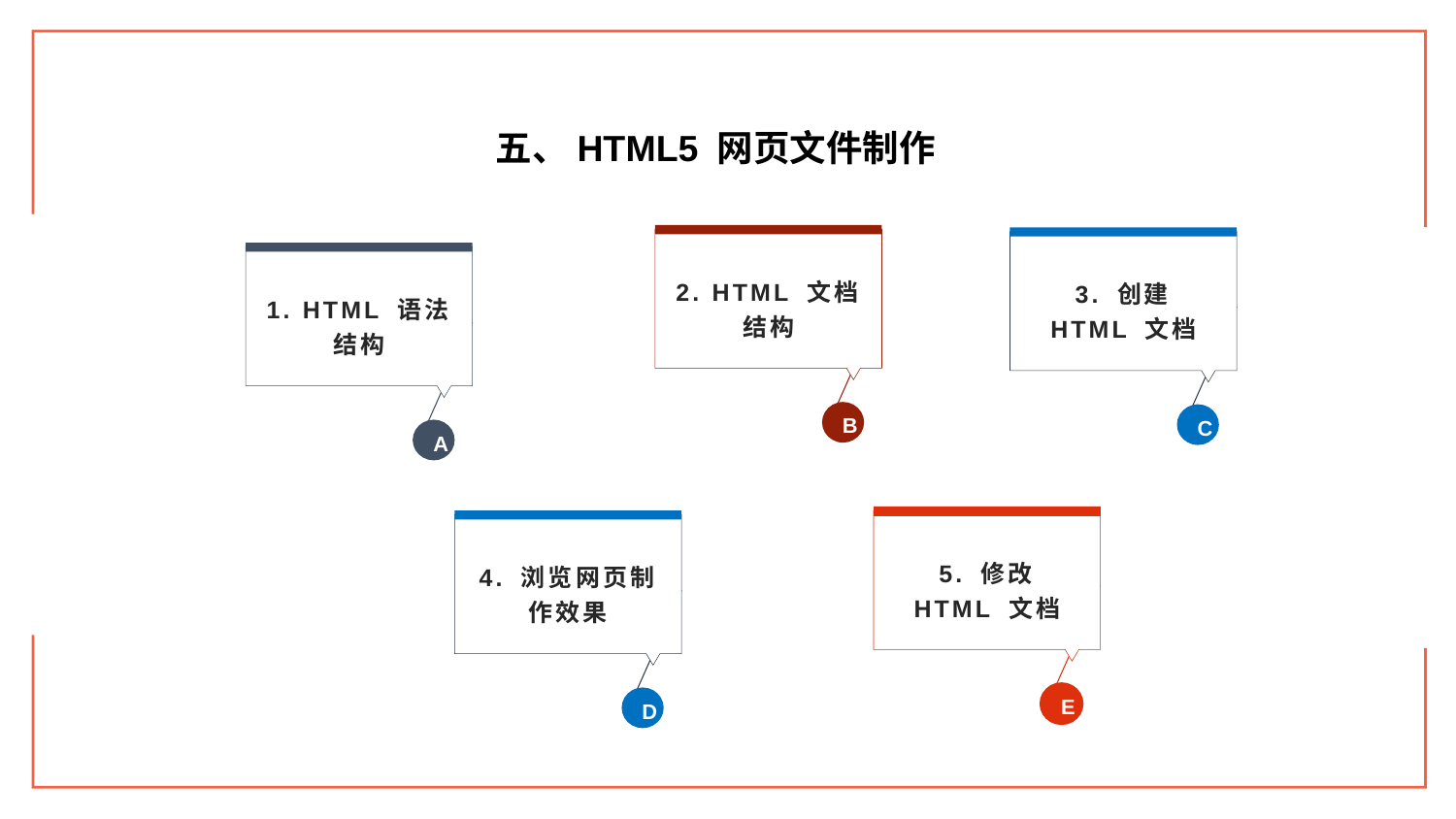

五、HTML5 网页文件制作

2. HTML 文档结构
B

3. 创建 HTML 文档
C

1. HTML 语法结构
A

5. 修改 HTML 文档
E

4. 浏览网页制作效果
D